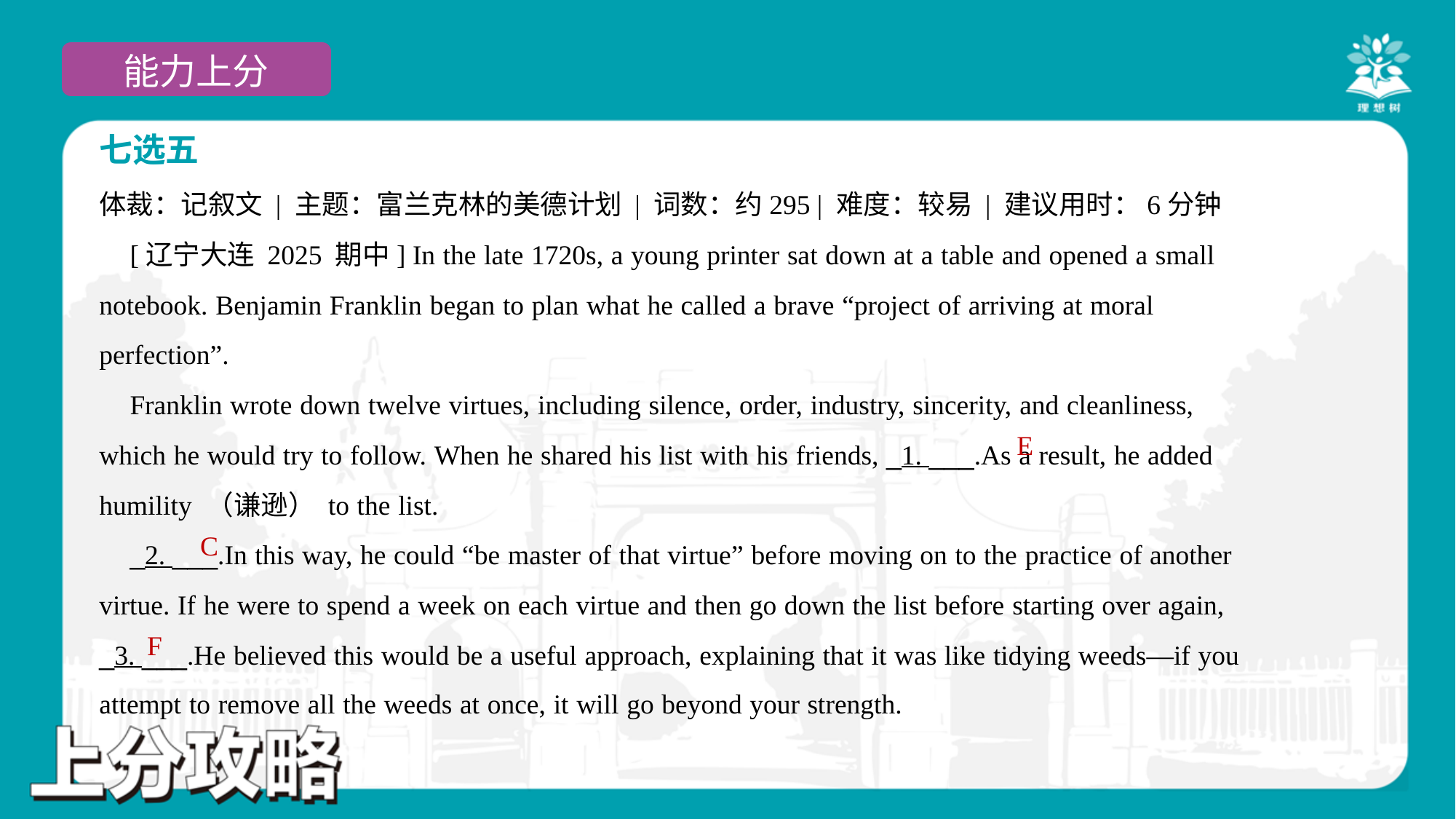

七选五
体裁：记叙文 | 主题：富兰克林的美德计划 | 词数：约295 | 难度：较易 | 建议用时：6分钟
    [辽宁大连 2025 期中] In the late 1720s, a young printer sat down at a table and opened a small
notebook. Benjamin Franklin began to plan what he called a brave “project of arriving at moral
perfection”.
    Franklin wrote down twelve virtues, including silence, order, industry, sincerity, and cleanliness,
which he would try to follow. When he shared his list with his friends, _1. ___.As a result, he added
humility （谦逊） to the list.
    _2. ___.In this way, he could “be master of that virtue” before moving on to the practice of another
virtue. If he were to spend a week on each virtue and then go down the list before starting over again,
_3. ___.He believed this would be a useful approach, explaining that it was like tidying weeds—if you
attempt to remove all the weeds at once, it will go beyond your strength.#4
E
C
F